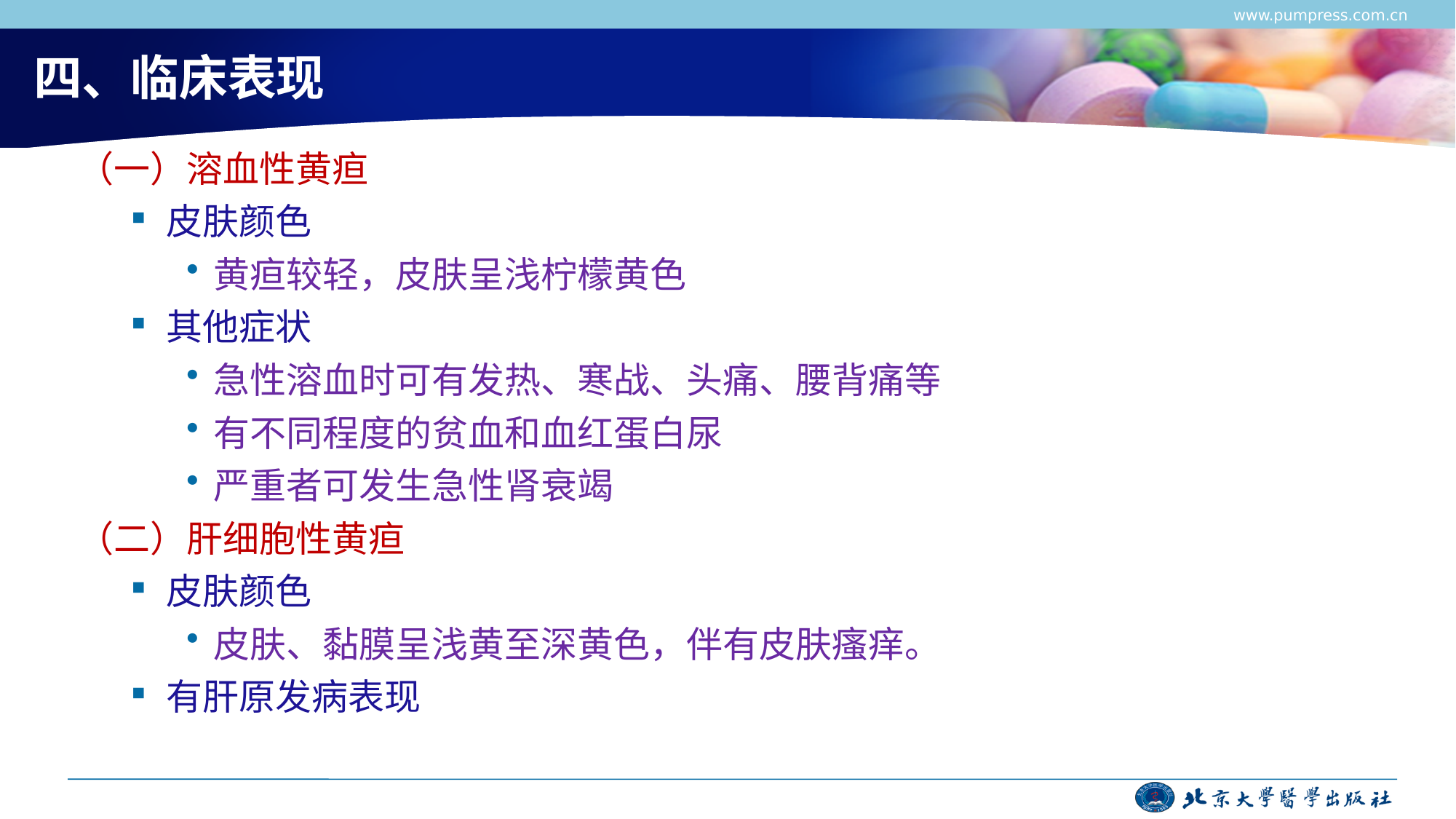

www.pumpress.com.cn
# 四、临床表现
（一）溶血性黄疸
皮肤颜色
黄疸较轻，皮肤呈浅柠檬黄色
其他症状
急性溶血时可有发热、寒战、头痛、腰背痛等
有不同程度的贫血和血红蛋白尿
严重者可发生急性肾衰竭
（二）肝细胞性黄疸
皮肤颜色
皮肤、黏膜呈浅黄至深黄色，伴有皮肤瘙痒。
有肝原发病表现